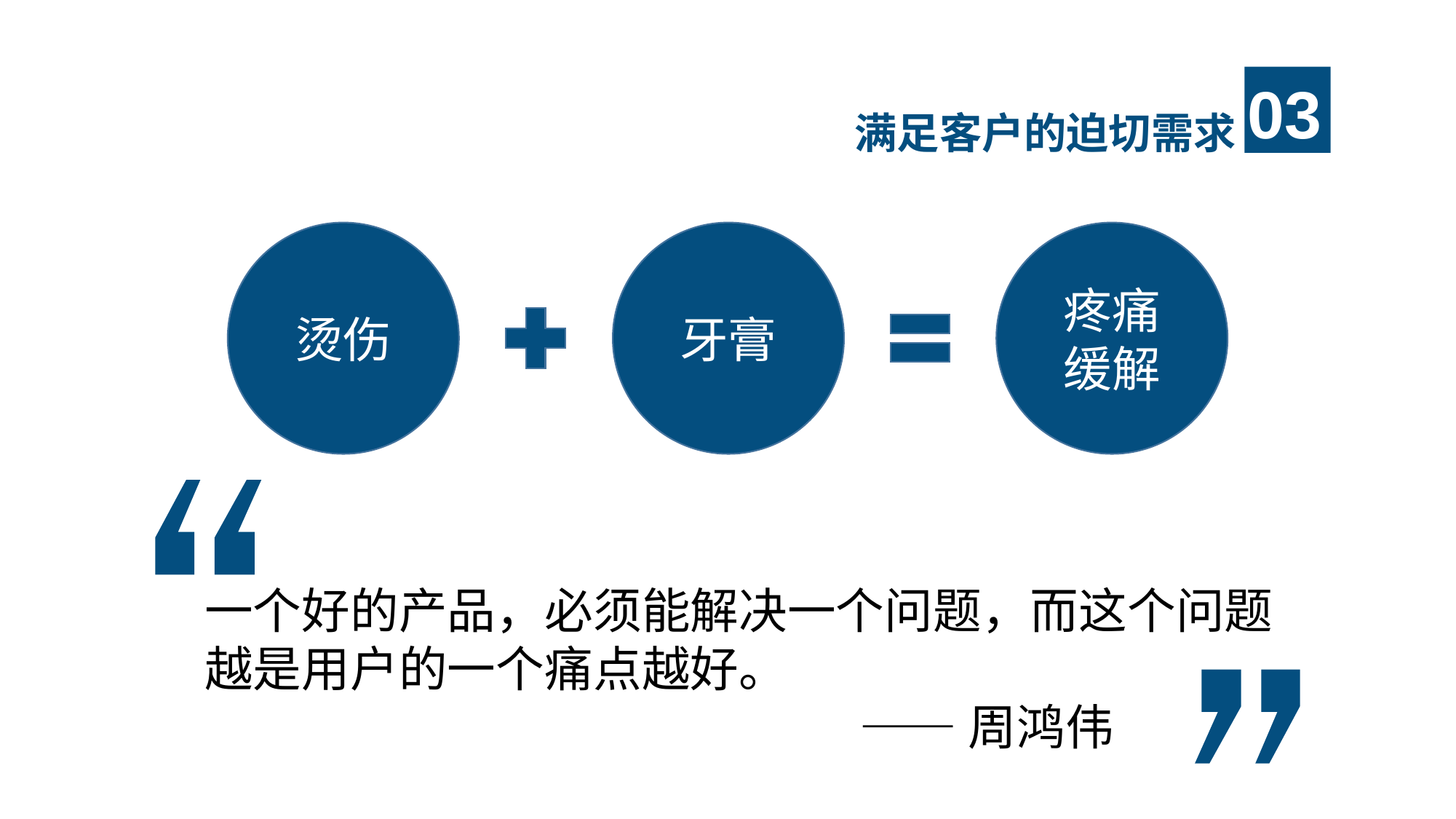

满足客户的迫切需求
烫伤
牙膏
疼痛缓解

一个好的产品，必须能解决一个问题，而这个问题越是用户的一个痛点越好。
						——周鸿伟